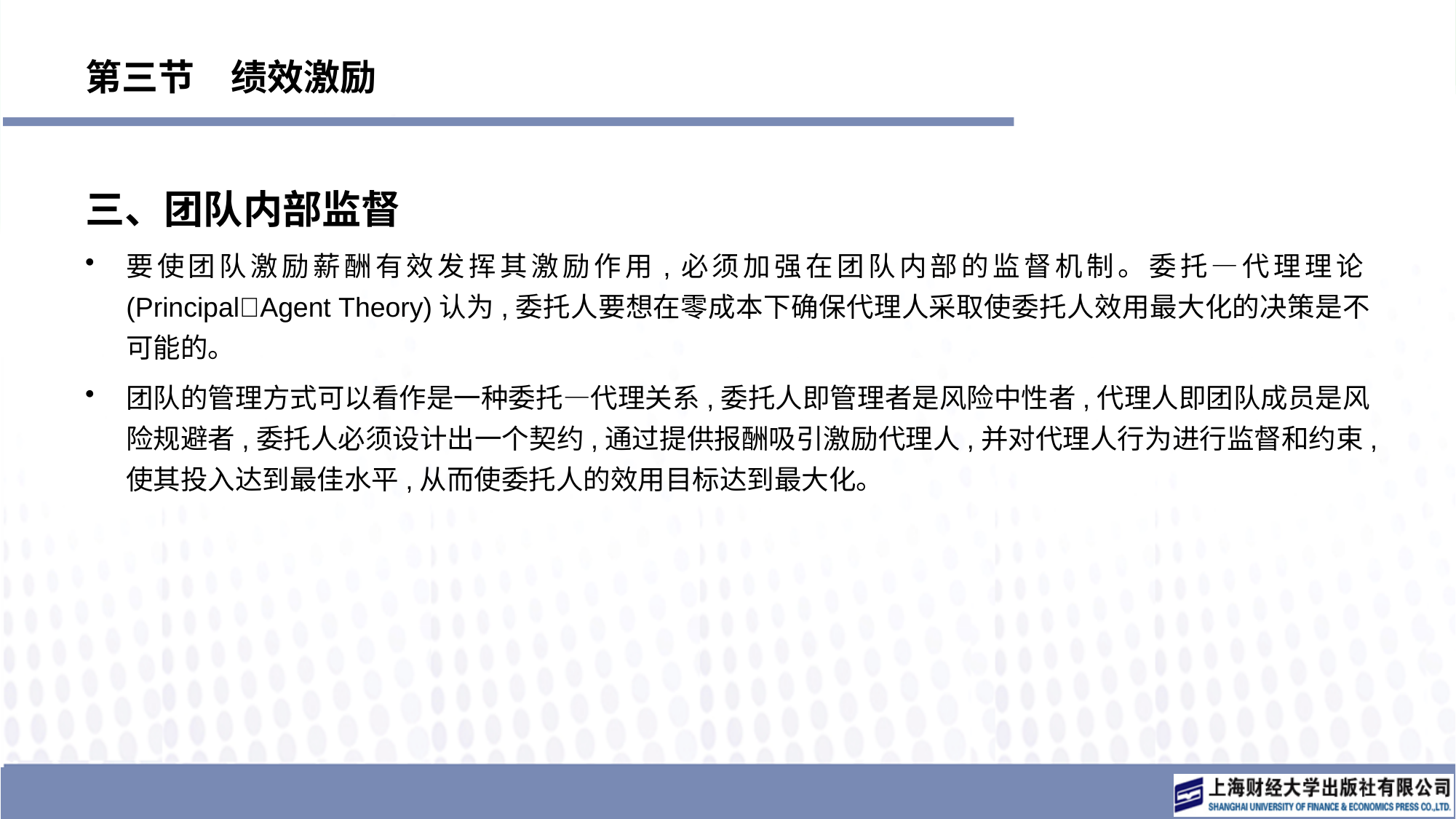

# 第三节　绩效激励
三、团队内部监督
要使团队激励薪酬有效发挥其激励作用,必须加强在团队内部的监督机制。委托—代理理论(Principal􀆼Agent Theory)认为,委托人要想在零成本下确保代理人采取使委托人效用最大化的决策是不可能的。
团队的管理方式可以看作是一种委托—代理关系,委托人即管理者是风险中性者,代理人即团队成员是风险规避者,委托人必须设计出一个契约,通过提供报酬吸引激励代理人,并对代理人行为进行监督和约束,使其投入达到最佳水平,从而使委托人的效用目标达到最大化。